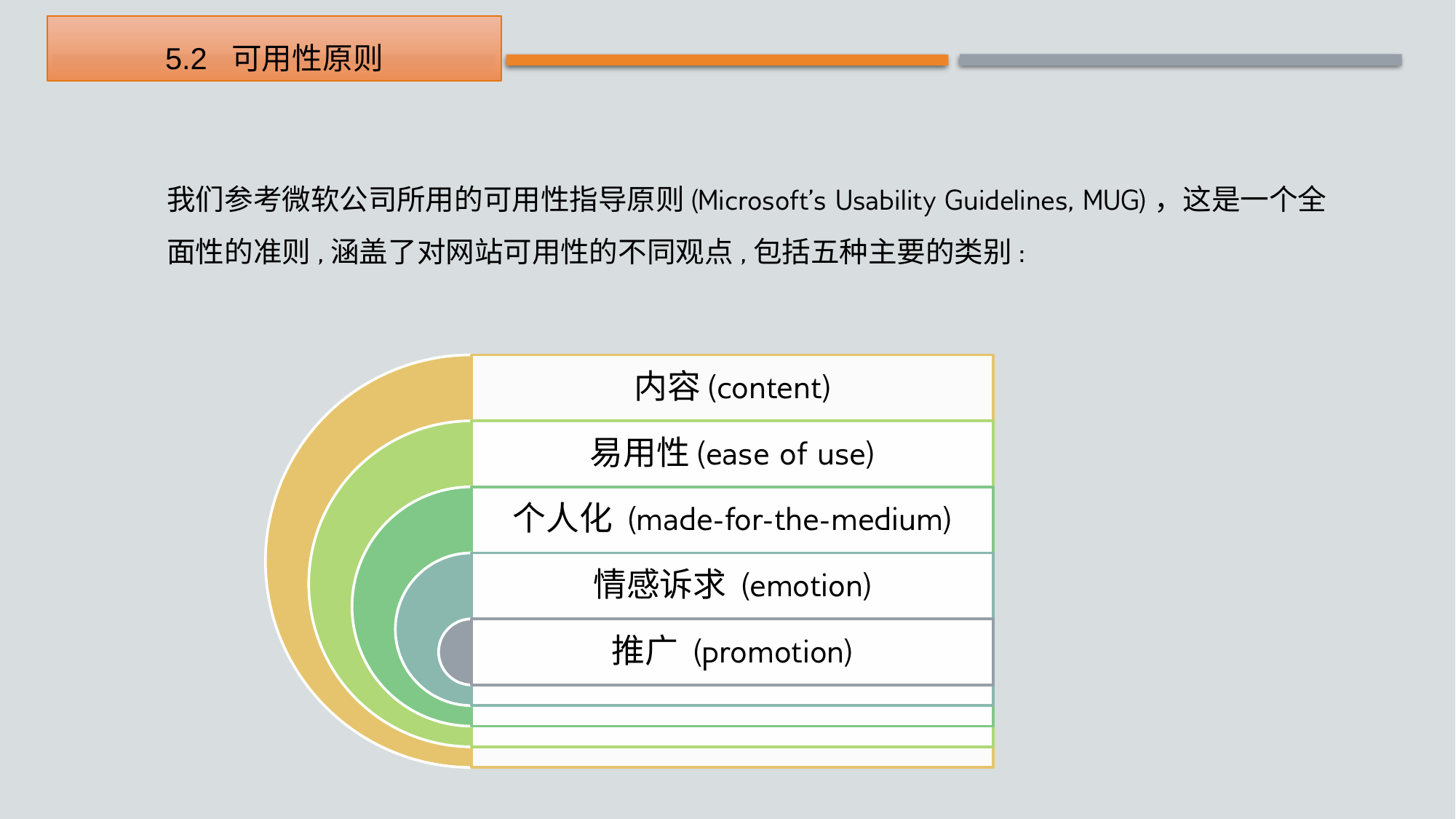

5.2  可用性原则
我们参考微软公司所用的可用性指导原则(Microsoft’s Usability Guidelines, MUG)，这是一个全面性的准则,涵盖了对网站可用性的不同观点,包括五种主要的类别:
内容(content)
易用性(ease of use)
个人化 (made-for-the-medium)
情感诉求 (emotion)
推广 (promotion)